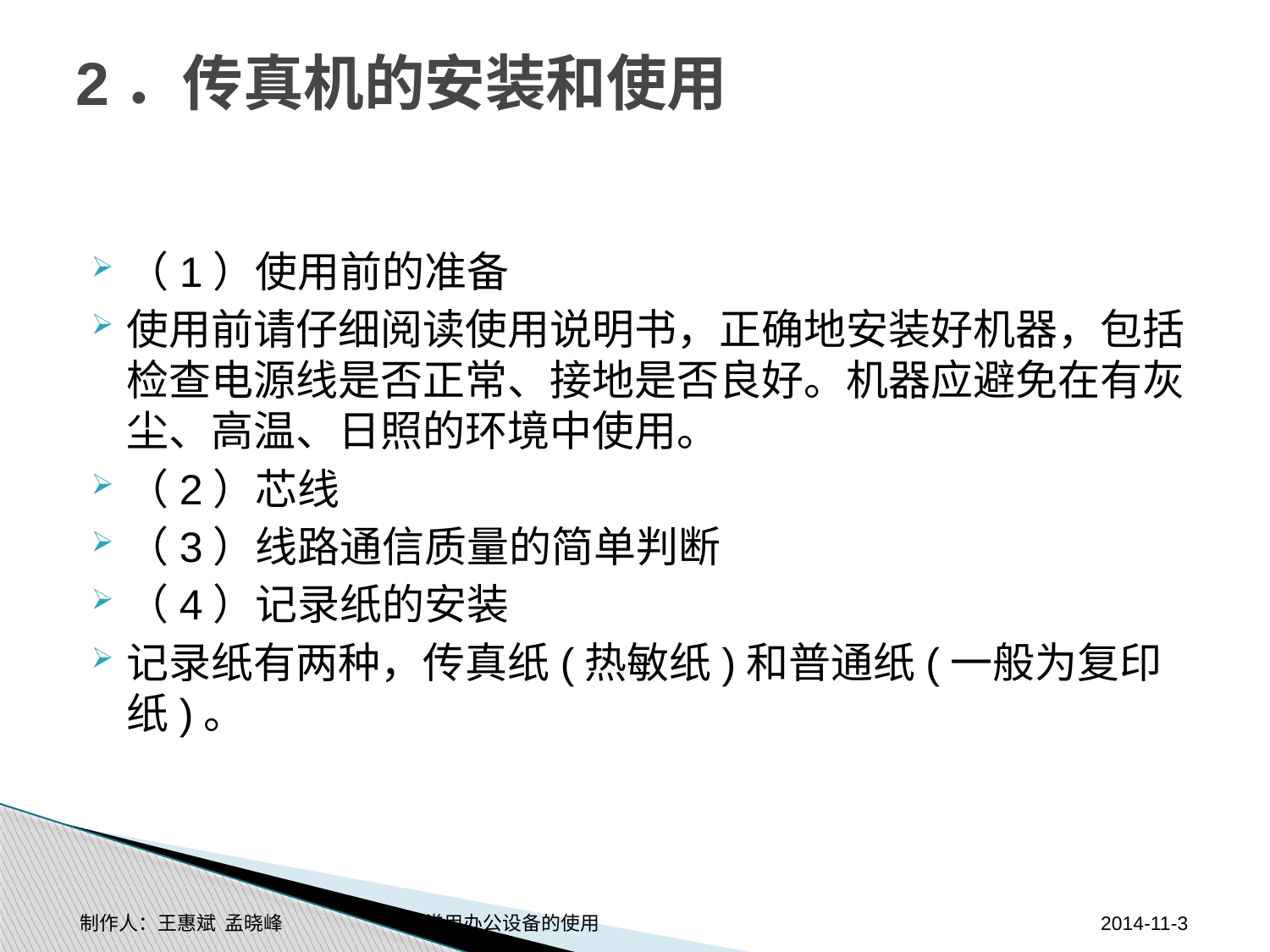

# 2．传真机的安装和使用
（1）使用前的准备
使用前请仔细阅读使用说明书，正确地安装好机器，包括检查电源线是否正常、接地是否良好。机器应避免在有灰尘、高温、日照的环境中使用。
（2）芯线
（3）线路通信质量的简单判断
（4）记录纸的安装
记录纸有两种，传真纸(热敏纸)和普通纸(一般为复印纸)。

制作人：王惠斌  孟晓峰                                常用办公设备的使用
2014-11-3